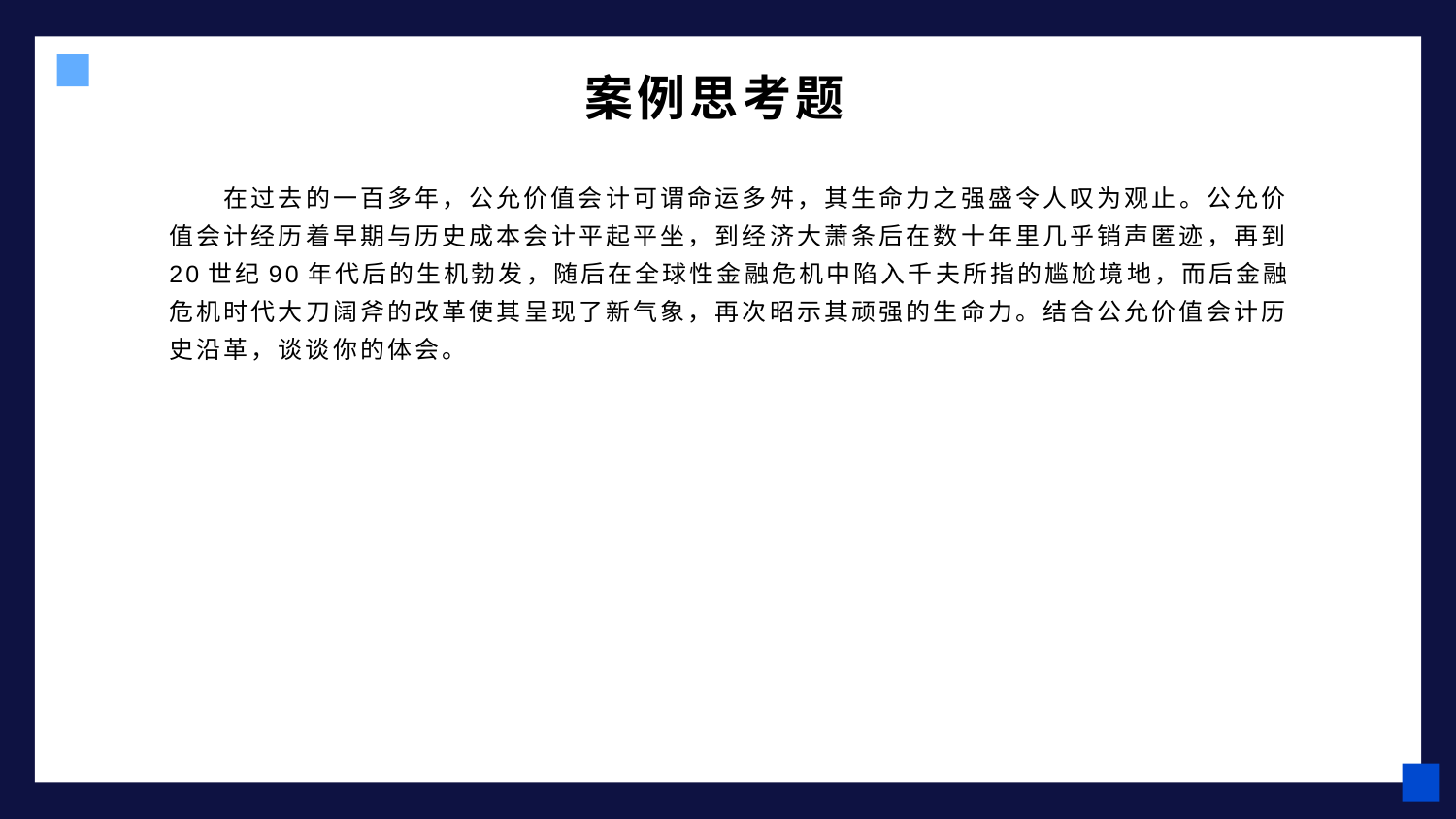

# 案例思考题
在过去的一百多年，公允价值会计可谓命运多舛，其生命力之强盛令人叹为观止。公允价值会计经历着早期与历史成本会计平起平坐，到经济大萧条后在数十年里几乎销声匿迹，再到20世纪90年代后的生机勃发，随后在全球性金融危机中陷入千夫所指的尴尬境地，而后金融危机时代大刀阔斧的改革使其呈现了新气象，再次昭示其顽强的生命力。结合公允价值会计历史沿革，谈谈你的体会。